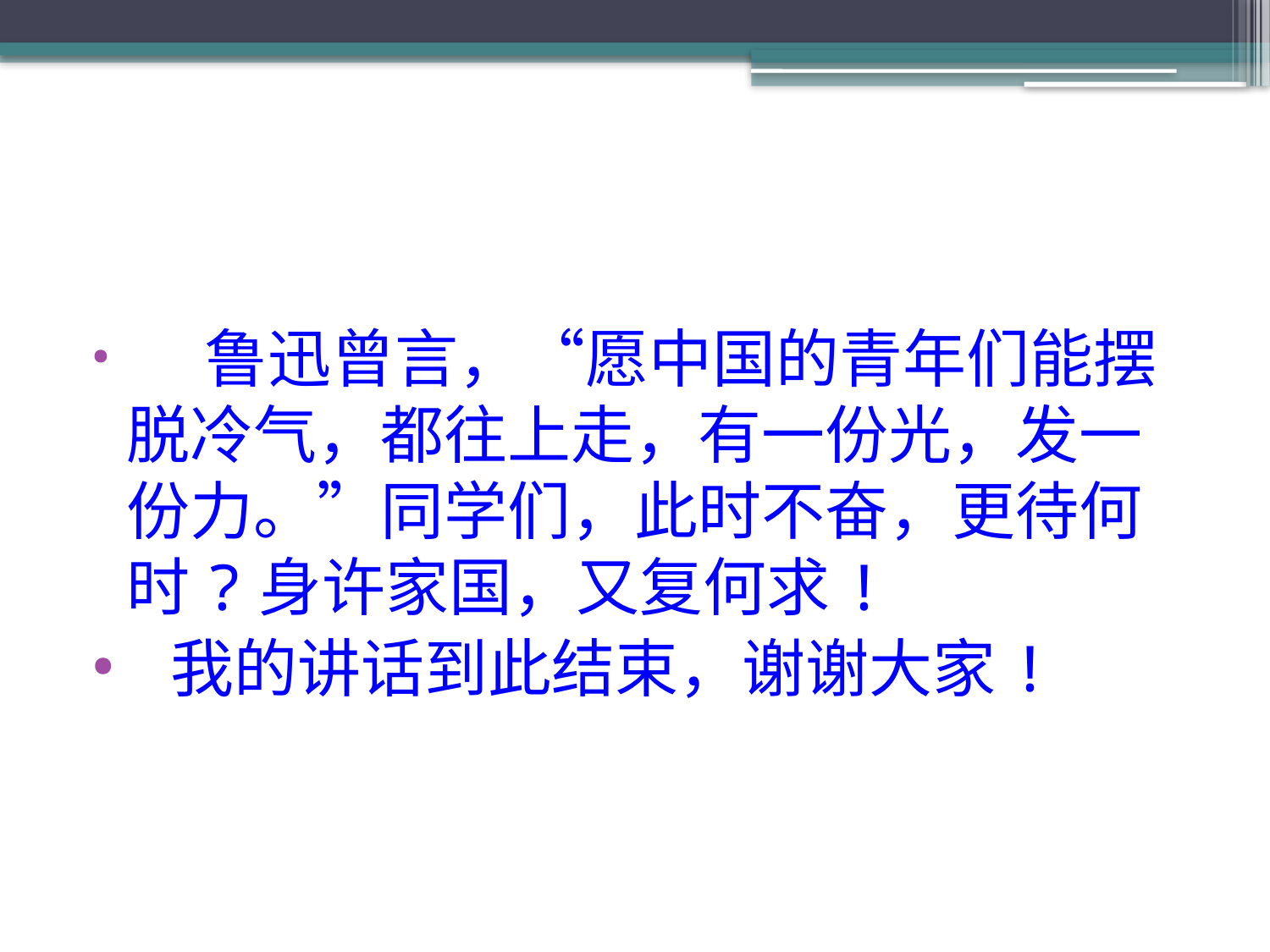

#
      鲁迅曾言，“愿中国的青年们能摆脱冷气，都往上走，有一份光，发一份力。”同学们，此时不奋，更待何时?身许家国，又复何求!
  我的讲话到此结束，谢谢大家!